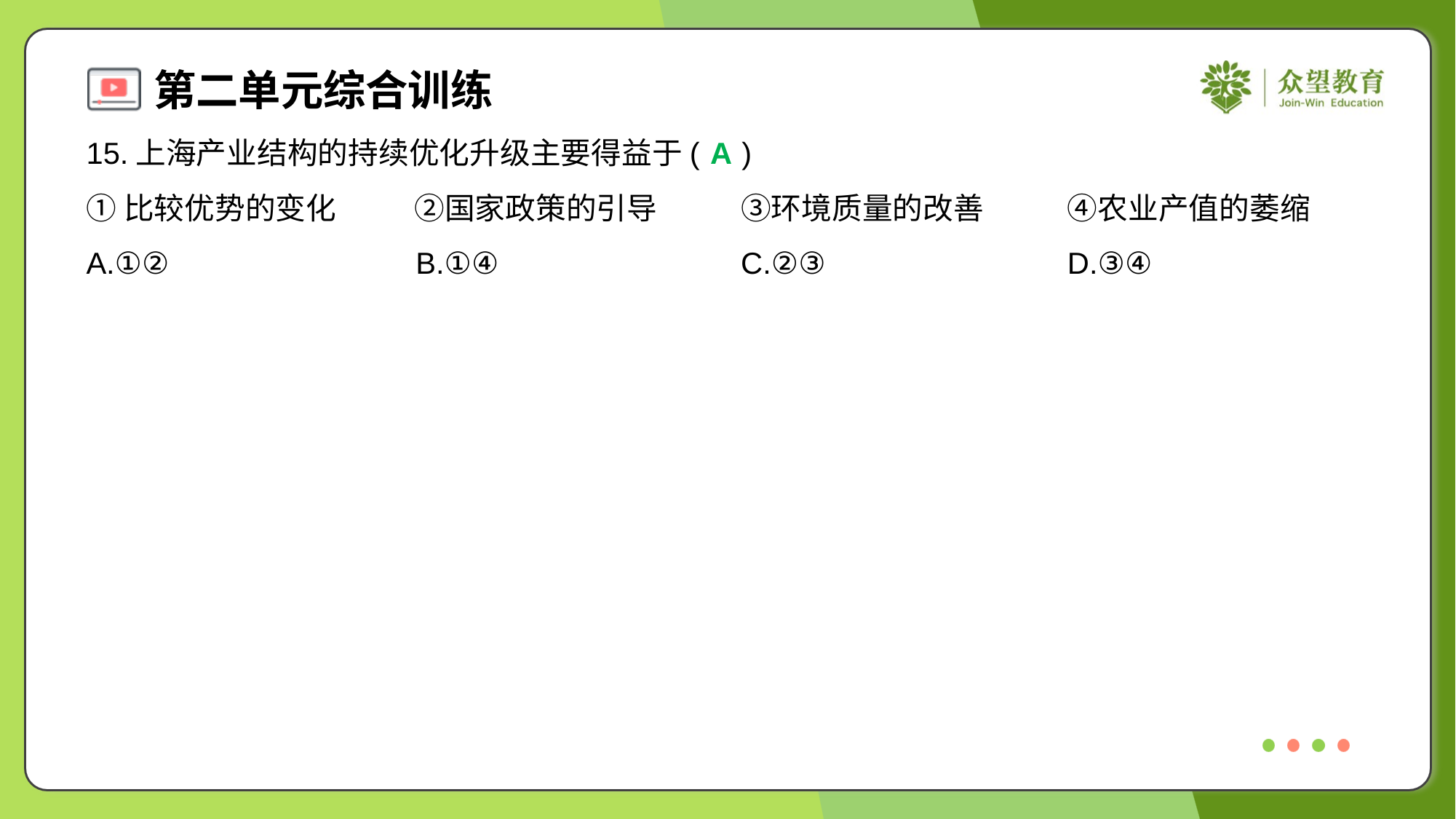

15.上海产业结构的持续优化升级主要得益于(     )
A
①比较优势的变化	②国家政策的引导	③环境质量的改善	④农业产值的萎缩
A.①②	B.①④	C.②③	D.③④